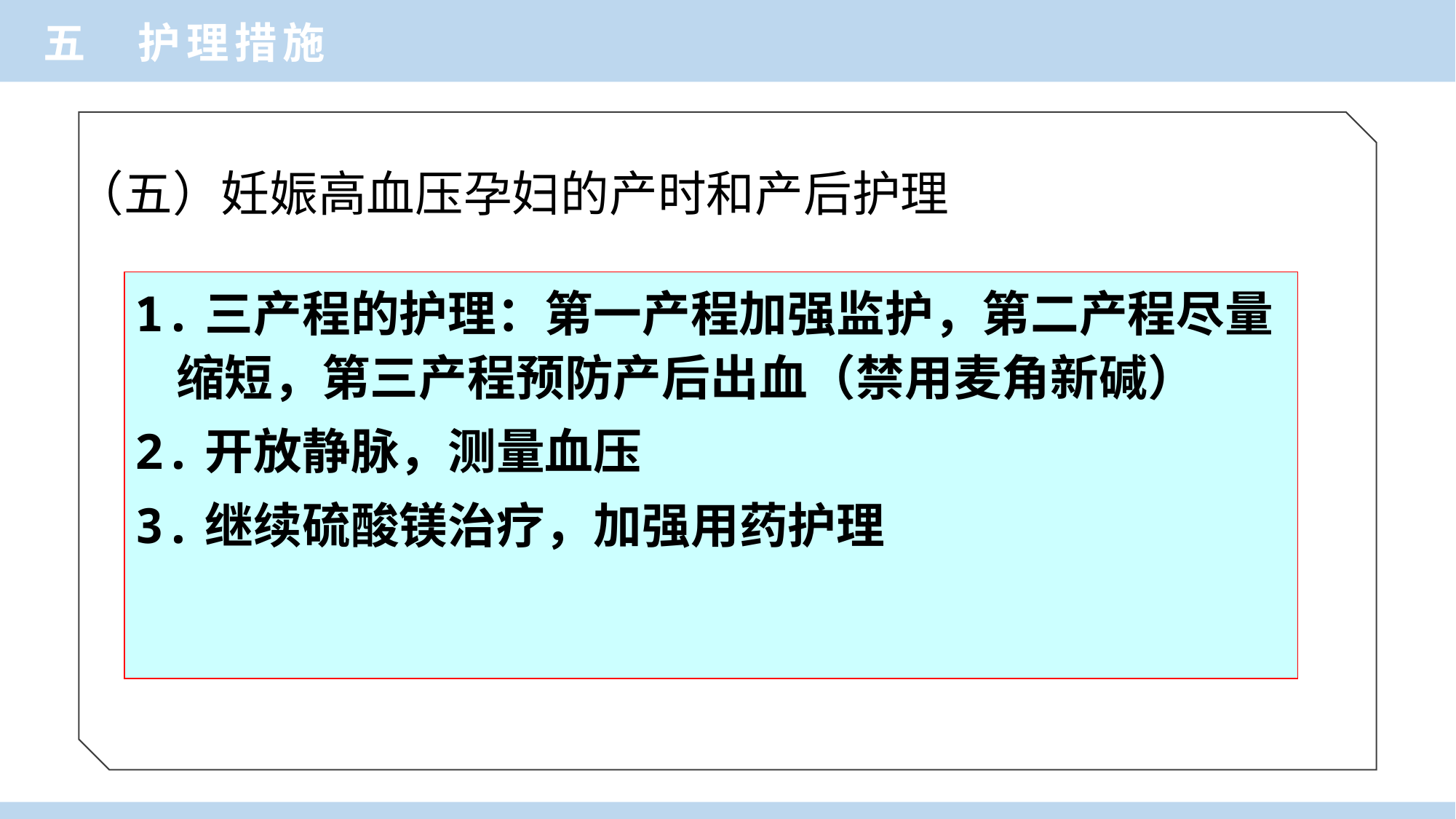

五   护理措施

（五）妊娠高血压孕妇的产时和产后护理
1.三产程的护理：第一产程加强监护，第二产程尽量缩短，第三产程预防产后出血（禁用麦角新碱）
2.开放静脉，测量血压
3.继续硫酸镁治疗，加强用药护理